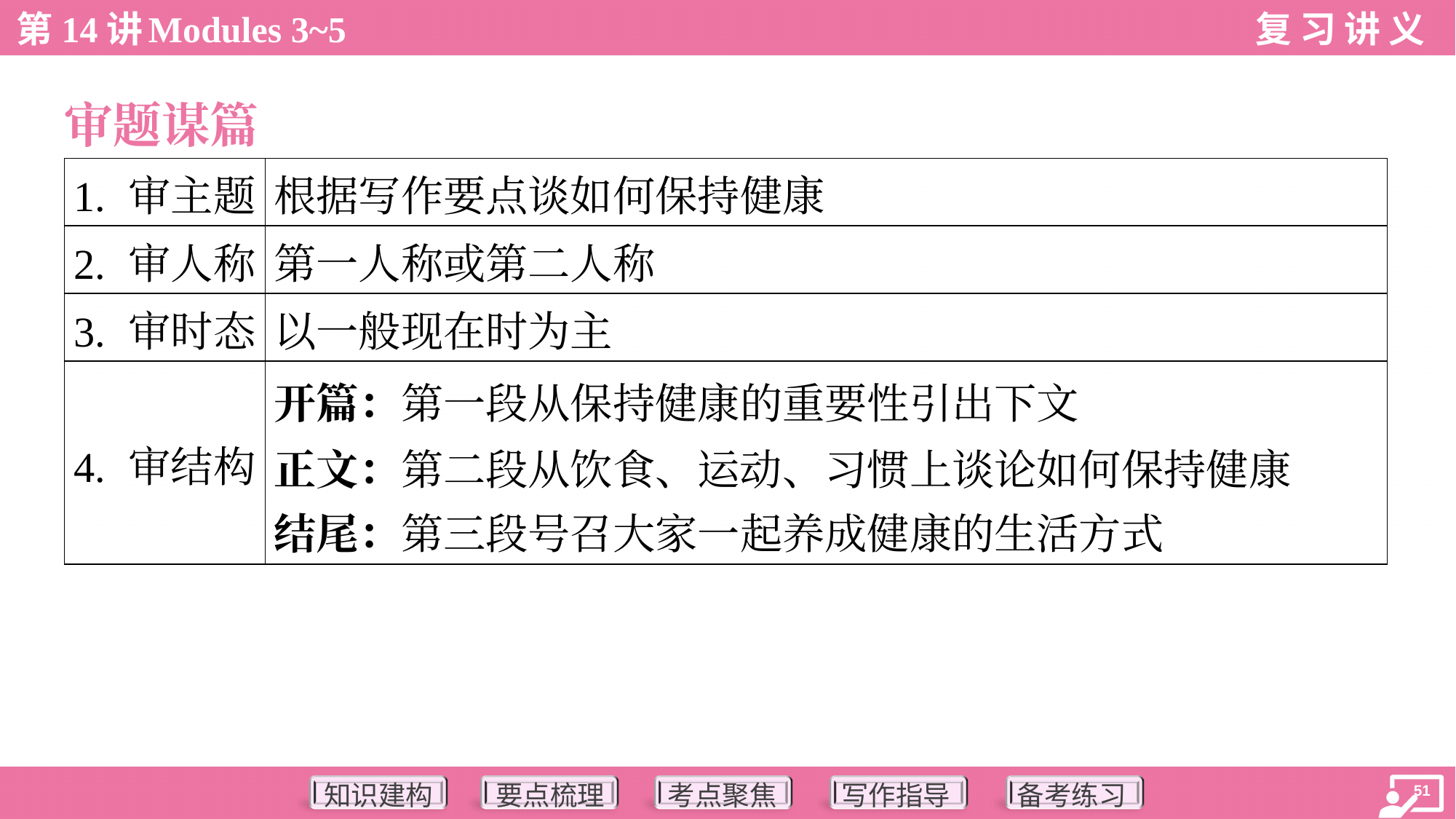

审题谋篇
| 1. 审主题 | 根据写作要点谈如何保持健康 |
| --- | --- |
| 2. 审人称 | 第一人称或第二人称 |
| 3. 审时态 | 以一般现在时为主 |
| 4. 审结构 | 开篇：第一段从保持健康的重要性引出下文 正文：第二段从饮食、运动、习惯上谈论如何保持健康 结尾：第三段号召大家一起养成健康的生活方式 |